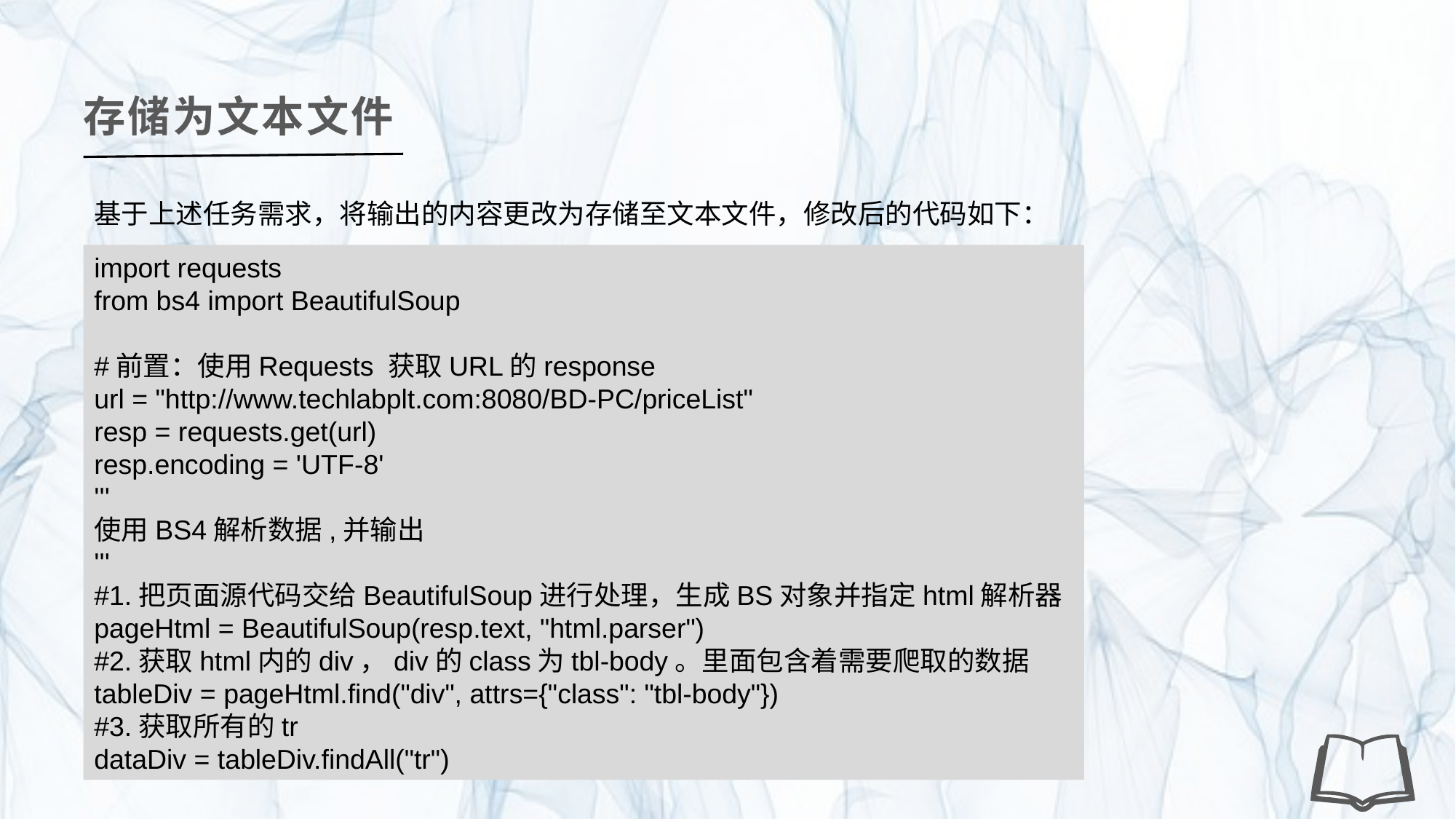

存储为文本文件
基于上述任务需求，将输出的内容更改为存储至文本文件，修改后的代码如下：
import requests
from bs4 import BeautifulSoup

#前置：使用Requests 获取URL的response
url = "http://www.techlabplt.com:8080/BD-PC/priceList"
resp = requests.get(url)
resp.encoding = 'UTF-8'
'''
使用BS4解析数据,并输出
'''
#1.把页面源代码交给BeautifulSoup进行处理，生成BS对象并指定html解析器
pageHtml = BeautifulSoup(resp.text, "html.parser")
#2.获取html内的div，div的class为tbl-body。里面包含着需要爬取的数据
tableDiv = pageHtml.find("div", attrs={"class": "tbl-body"})
#3.获取所有的tr
dataDiv = tableDiv.findAll("tr")

13